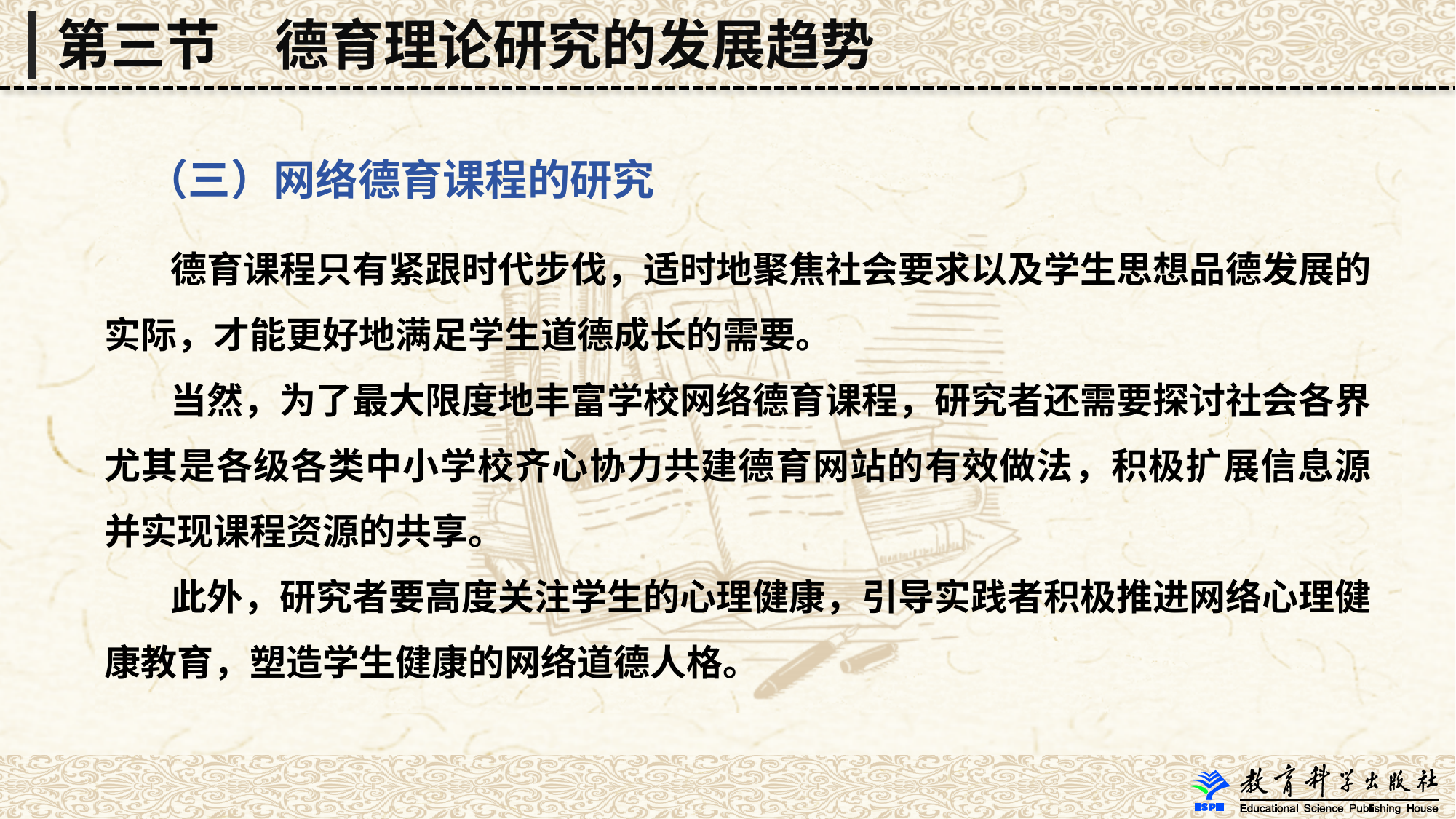

第三节　德育理论研究的发展趋势
     （三）网络德育课程的研究

       德育课程只有紧跟时代步伐，适时地聚焦社会要求以及学生思想品德发展的实际，才能更好地满足学生道德成长的需要。
       当然，为了最大限度地丰富学校网络德育课程，研究者还需要探讨社会各界尤其是各级各类中小学校齐心协力共建德育网站的有效做法，积极扩展信息源并实现课程资源的共享。
       此外，研究者要高度关注学生的心理健康，引导实践者积极推进网络心理健康教育，塑造学生健康的网络道德人格。